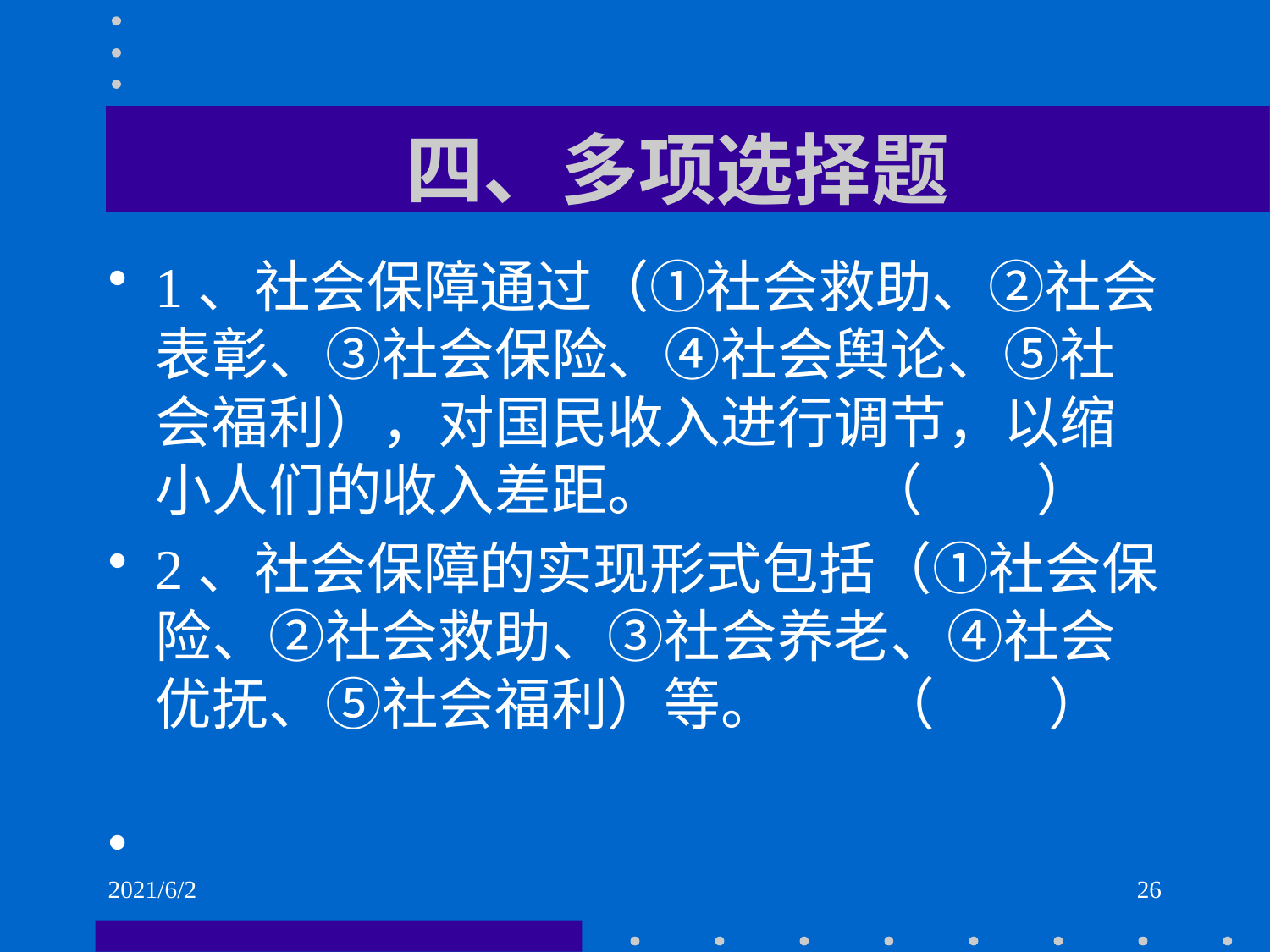

# 四、多项选择题
1、社会保障通过（①社会救助、②社会表彰、③社会保险、④社会舆论、⑤社会福利），对国民收入进行调节，以缩小人们的收入差距。                （         ）
2、社会保障的实现形式包括（①社会保险、②社会救助、③社会养老、④社会优抚、⑤社会福利）等。        （         ）

2021/6/2
26